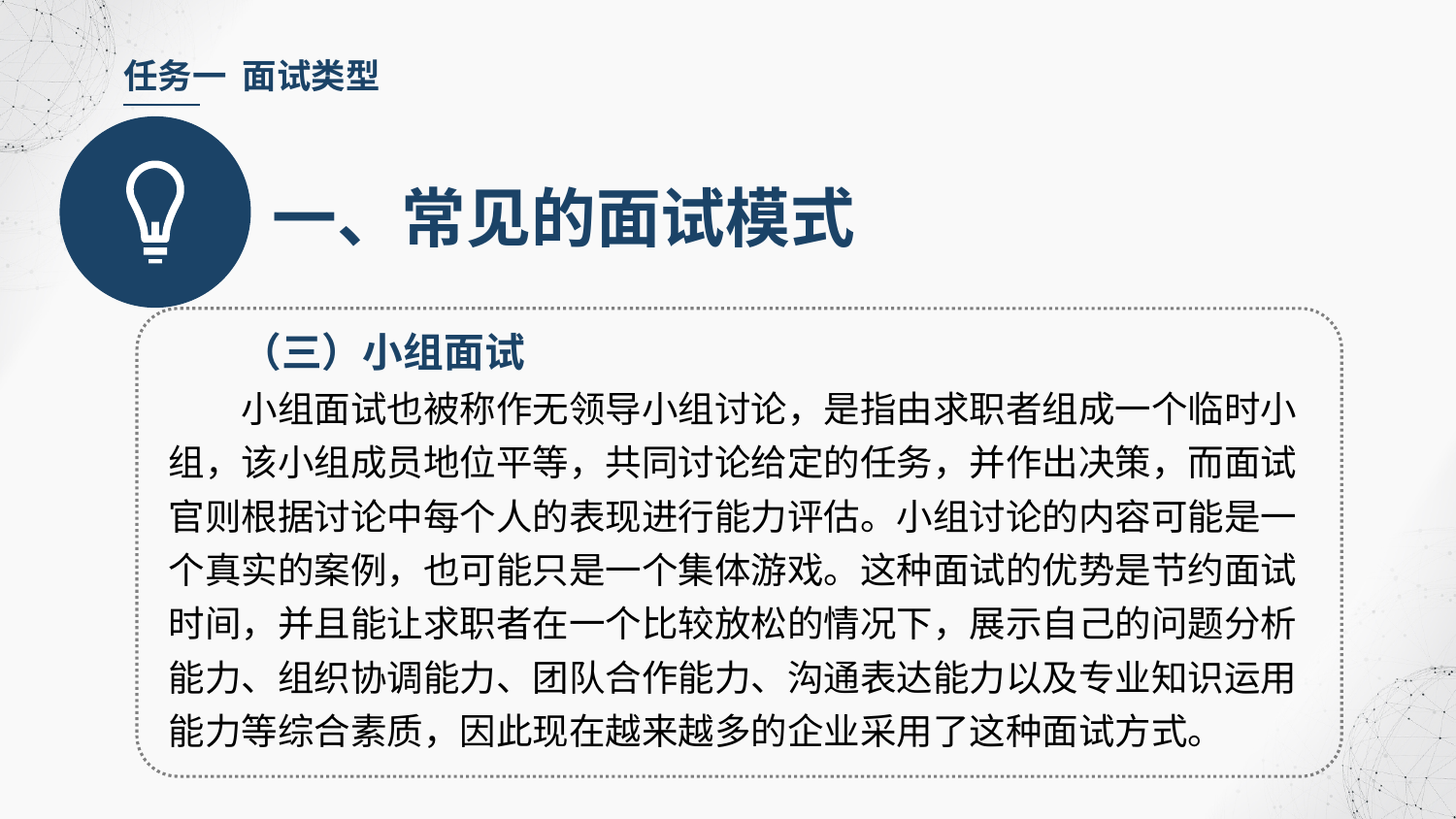

任务一  面试类型

一、常见的面试模式

（三）小组面试
小组面试也被称作无领导小组讨论，是指由求职者组成一个临时小组，该小组成员地位平等，共同讨论给定的任务，并作出决策，而面试官则根据讨论中每个人的表现进行能力评估。小组讨论的内容可能是一个真实的案例，也可能只是一个集体游戏。这种面试的优势是节约面试时间，并且能让求职者在一个比较放松的情况下，展示自己的问题分析能力、组织协调能力、团队合作能力、沟通表达能力以及专业知识运用能力等综合素质，因此现在越来越多的企业采用了这种面试方式。